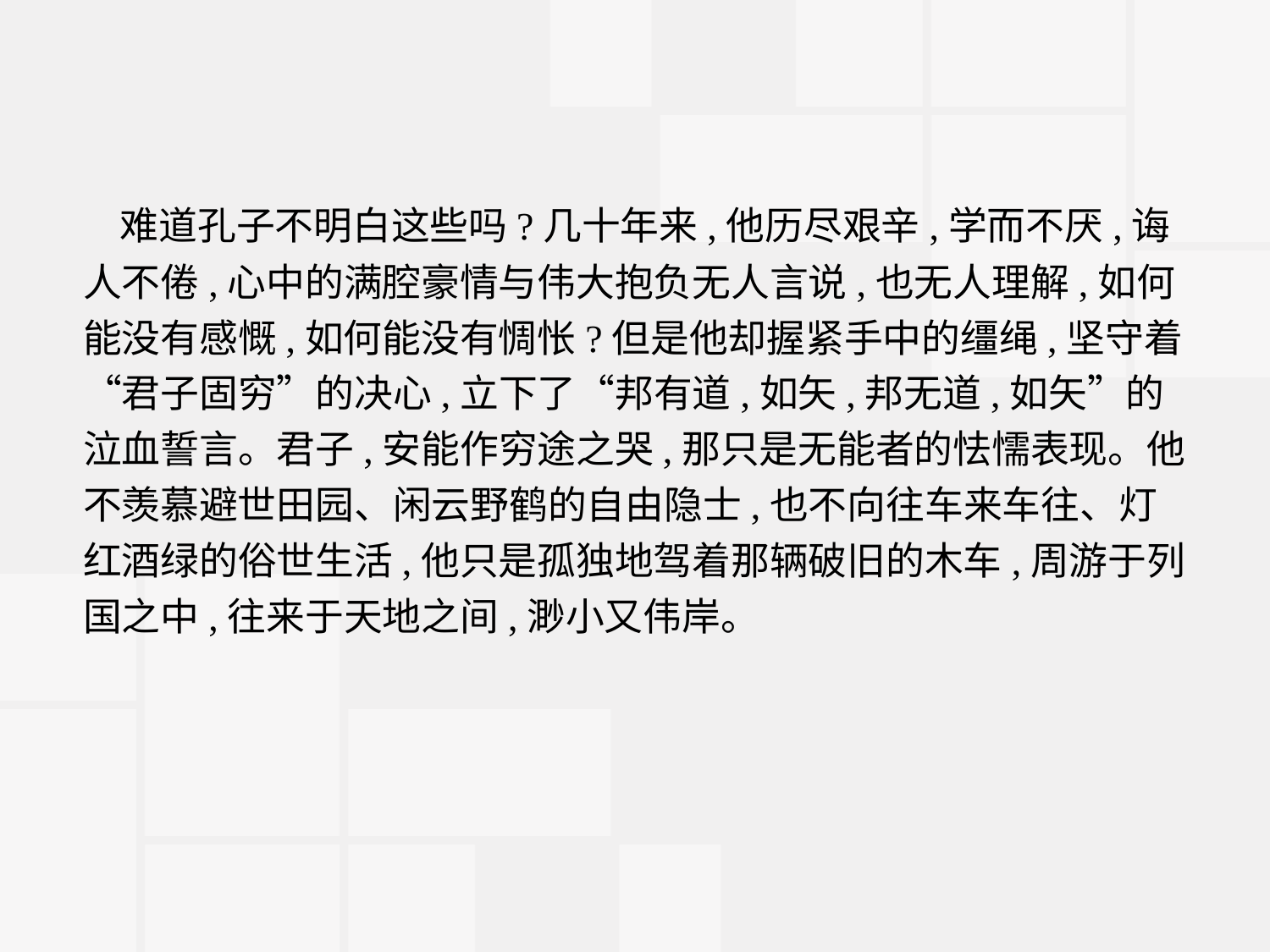

难道孔子不明白这些吗?几十年来,他历尽艰辛,学而不厌,诲人不倦,心中的满腔豪情与伟大抱负无人言说,也无人理解,如何能没有感慨,如何能没有惆怅?但是他却握紧手中的缰绳,坚守着“君子固穷”的决心,立下了“邦有道,如矢,邦无道,如矢”的泣血誓言。君子,安能作穷途之哭,那只是无能者的怯懦表现。他不羡慕避世田园、闲云野鹤的自由隐士,也不向往车来车往、灯红酒绿的俗世生活,他只是孤独地驾着那辆破旧的木车,周游于列国之中,往来于天地之间,渺小又伟岸。